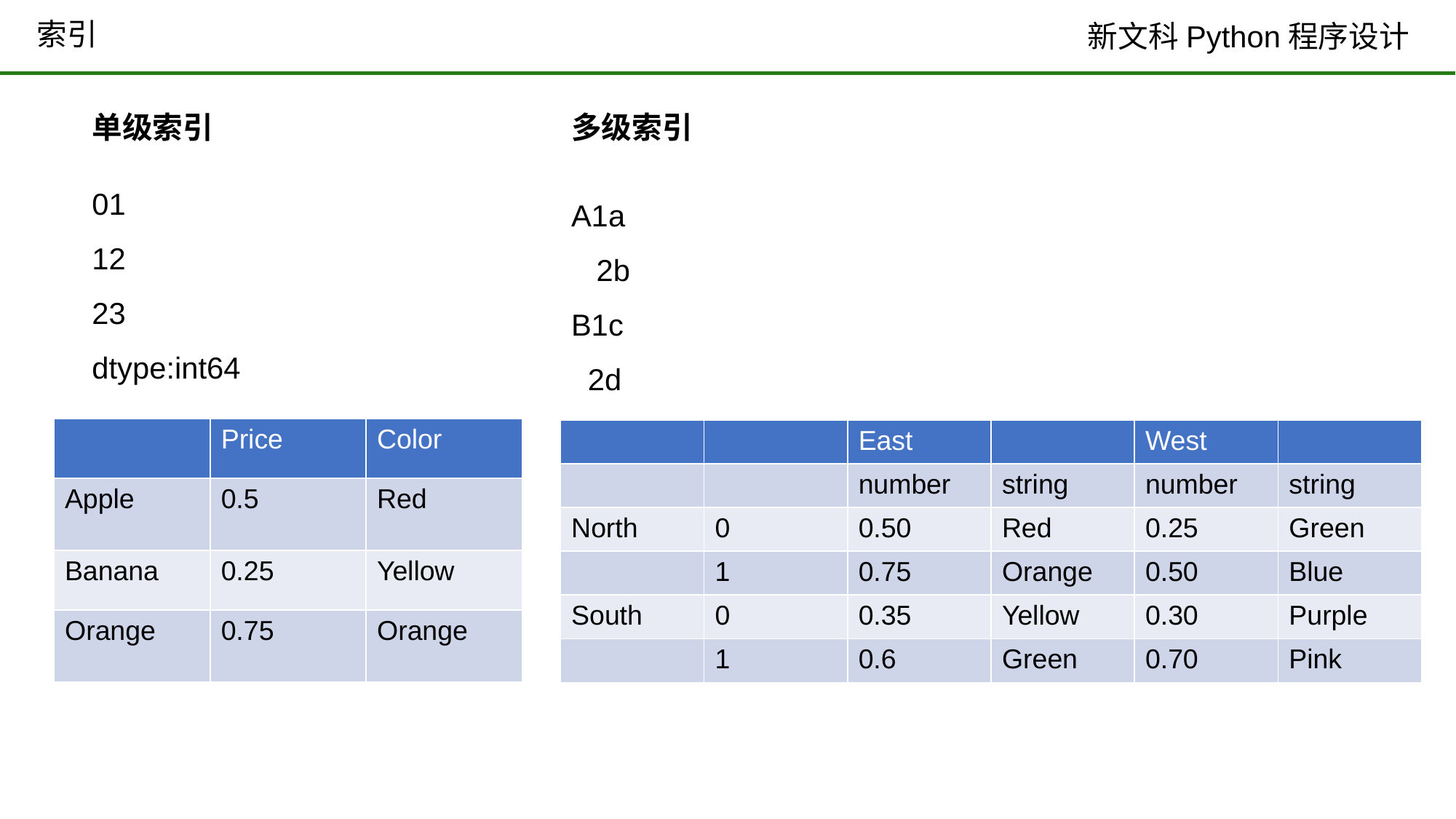

# 索引
单级索引
01
12
23
dtype:int64
多级索引
A1a
   2b
B1c
  2d
|  | Price | Color |
| --- | --- | --- |
| Apple | 0.5 | Red |
| Banana | 0.25 | Yellow |
| Orange | 0.75 | Orange |
|  |  | East |  | West |  |
| --- | --- | --- | --- | --- | --- |
|  |  | number | string | number | string |
| North | 0 | 0.50 | Red | 0.25 | Green |
|  | 1 | 0.75 | Orange | 0.50 | Blue |
| South | 0 | 0.35 | Yellow | 0.30 | Purple |
|  | 1 | 0.6 | Green | 0.70 | Pink |